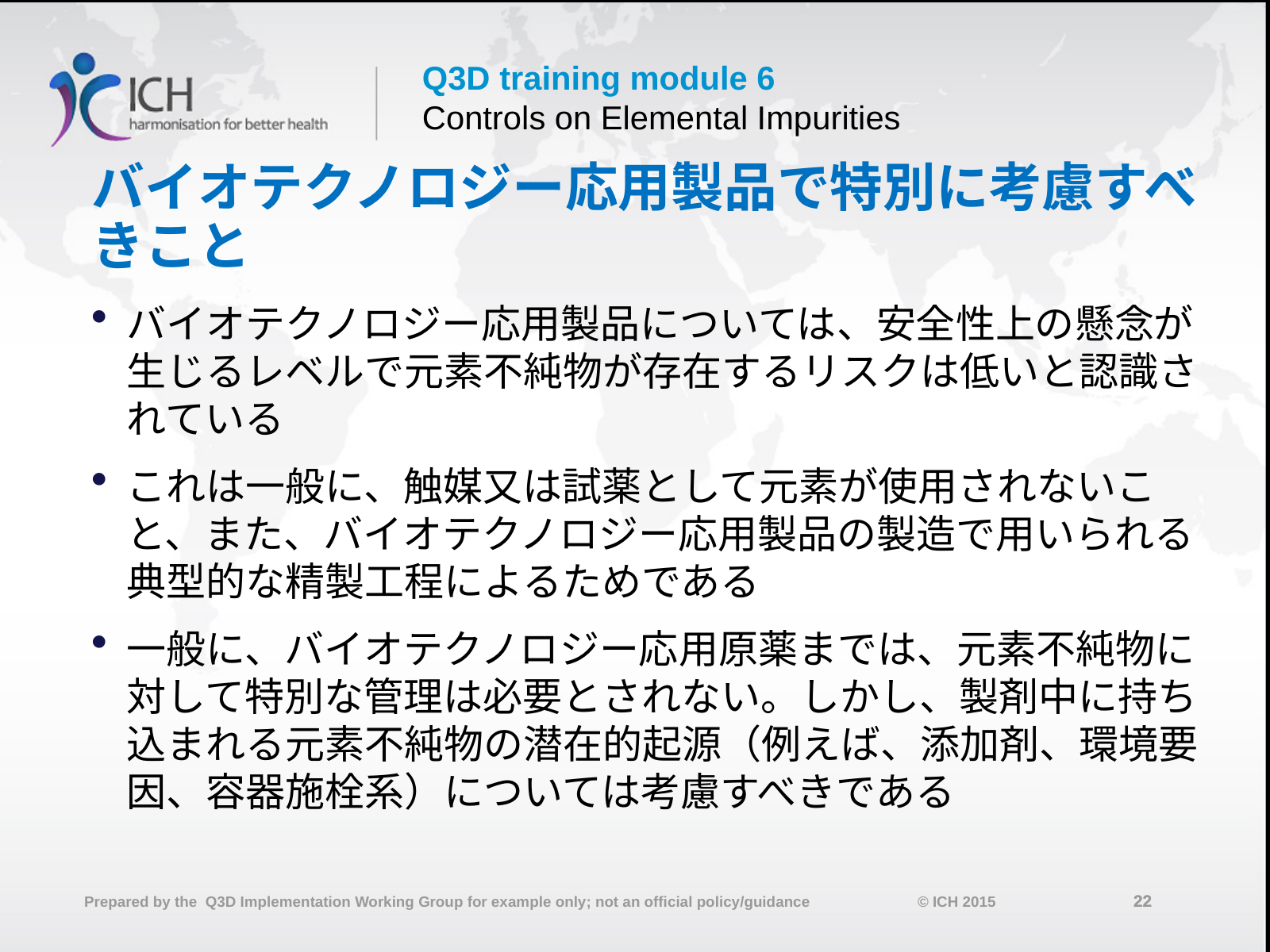

# バイオテクノロジー応用製品で特別に考慮すべきこと
バイオテクノロジー応用製品については、安全性上の懸念が生じるレベルで元素不純物が存在するリスクは低いと認識されている
これは一般に、触媒又は試薬として元素が使用されないこと、また、バイオテクノロジー応用製品の製造で用いられる典型的な精製工程によるためである
一般に、バイオテクノロジー応用原薬までは、元素不純物に対して特別な管理は必要とされない。しかし、製剤中に持ち込まれる元素不純物の潜在的起源（例えば、添加剤、環境要因、容器施栓系）については考慮すべきである